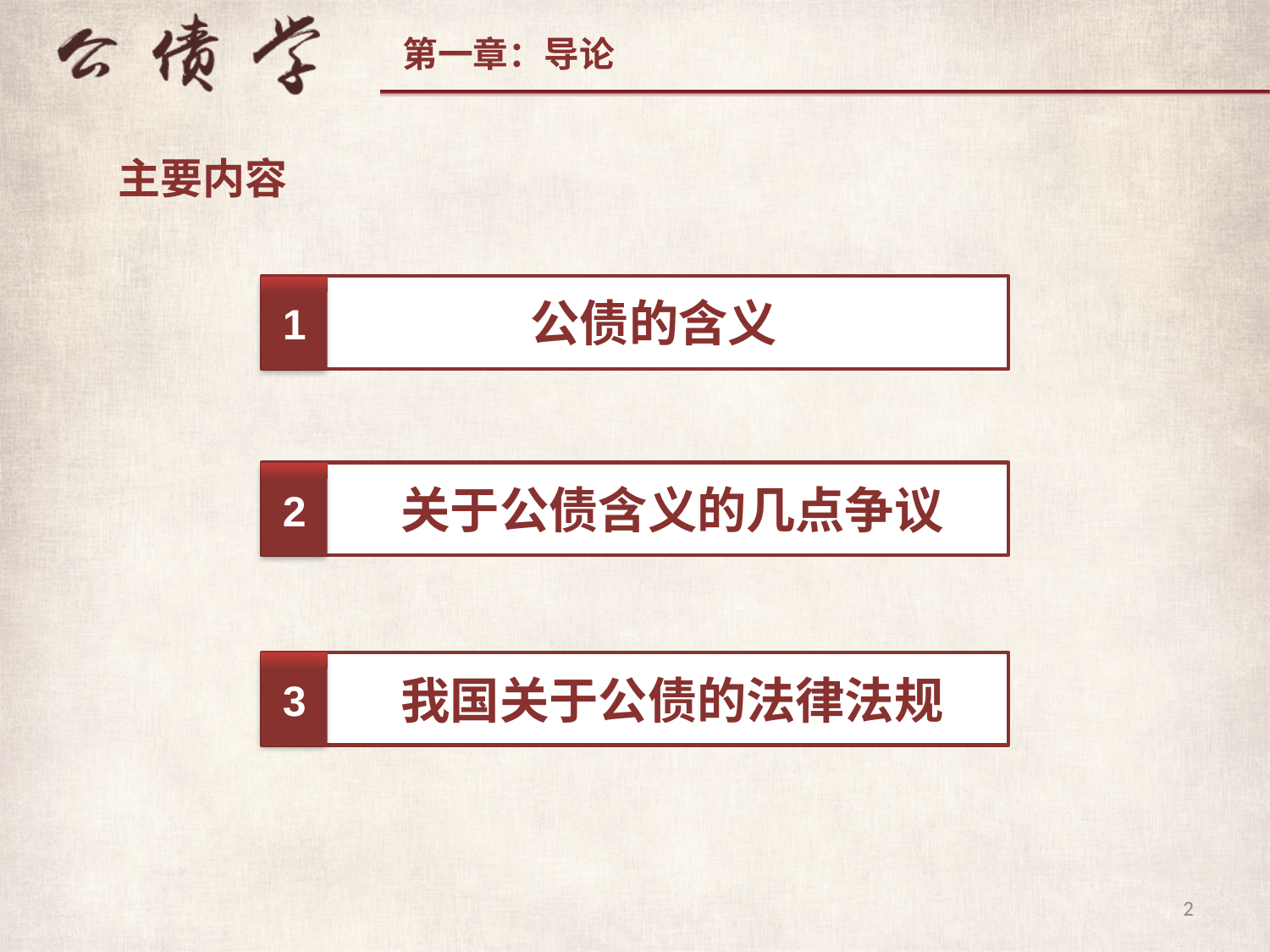

主要内容

1
公债的含义

2
关于公债含义的几点争议

3
我国关于公债的法律法规
2